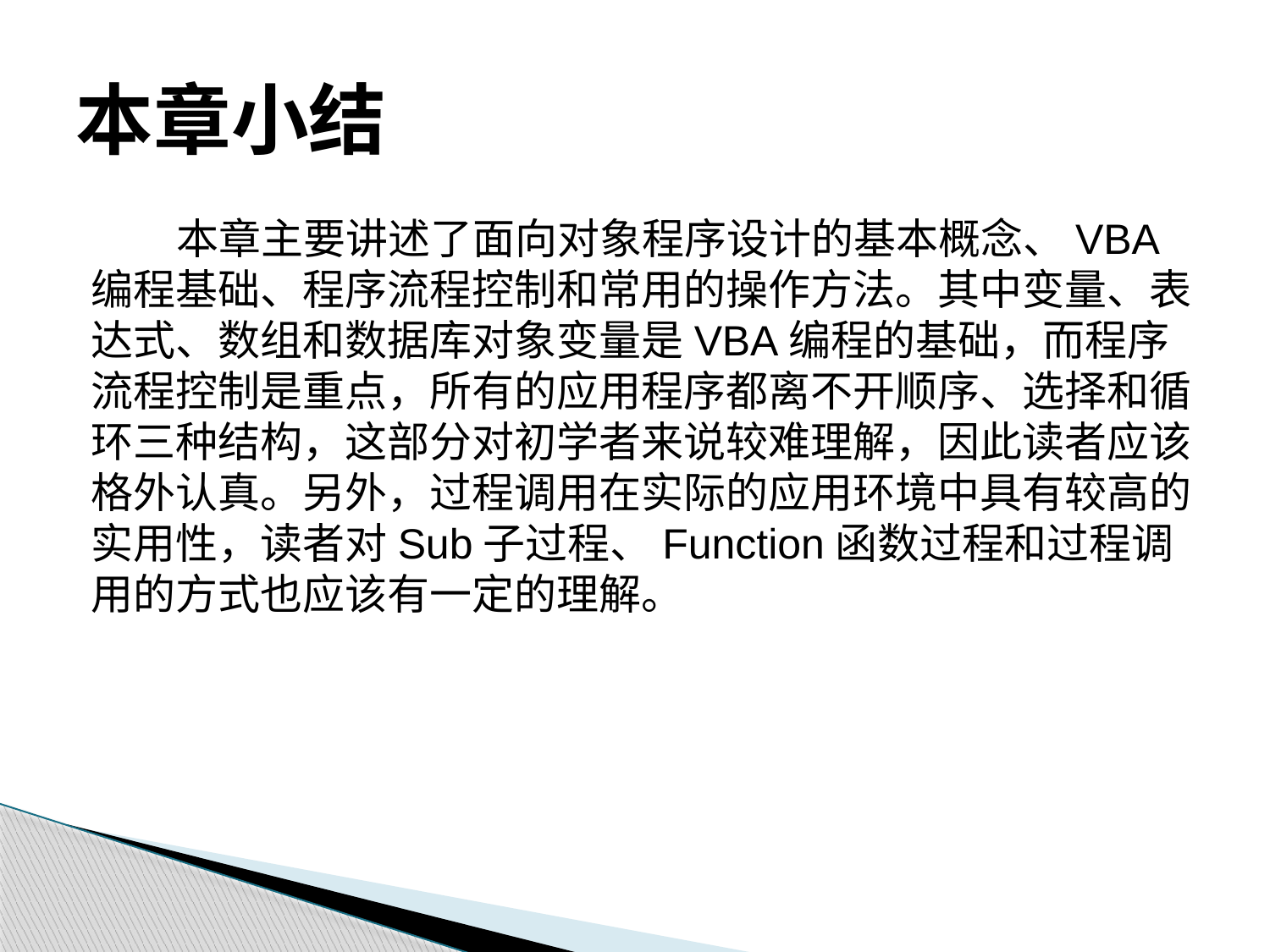

# 本章小结
本章主要讲述了面向对象程序设计的基本概念、VBA编程基础、程序流程控制和常用的操作方法。其中变量、表达式、数组和数据库对象变量是VBA编程的基础，而程序流程控制是重点，所有的应用程序都离不开顺序、选择和循环三种结构，这部分对初学者来说较难理解，因此读者应该格外认真。另外，过程调用在实际的应用环境中具有较高的实用性，读者对Sub子过程、Function函数过程和过程调用的方式也应该有一定的理解。